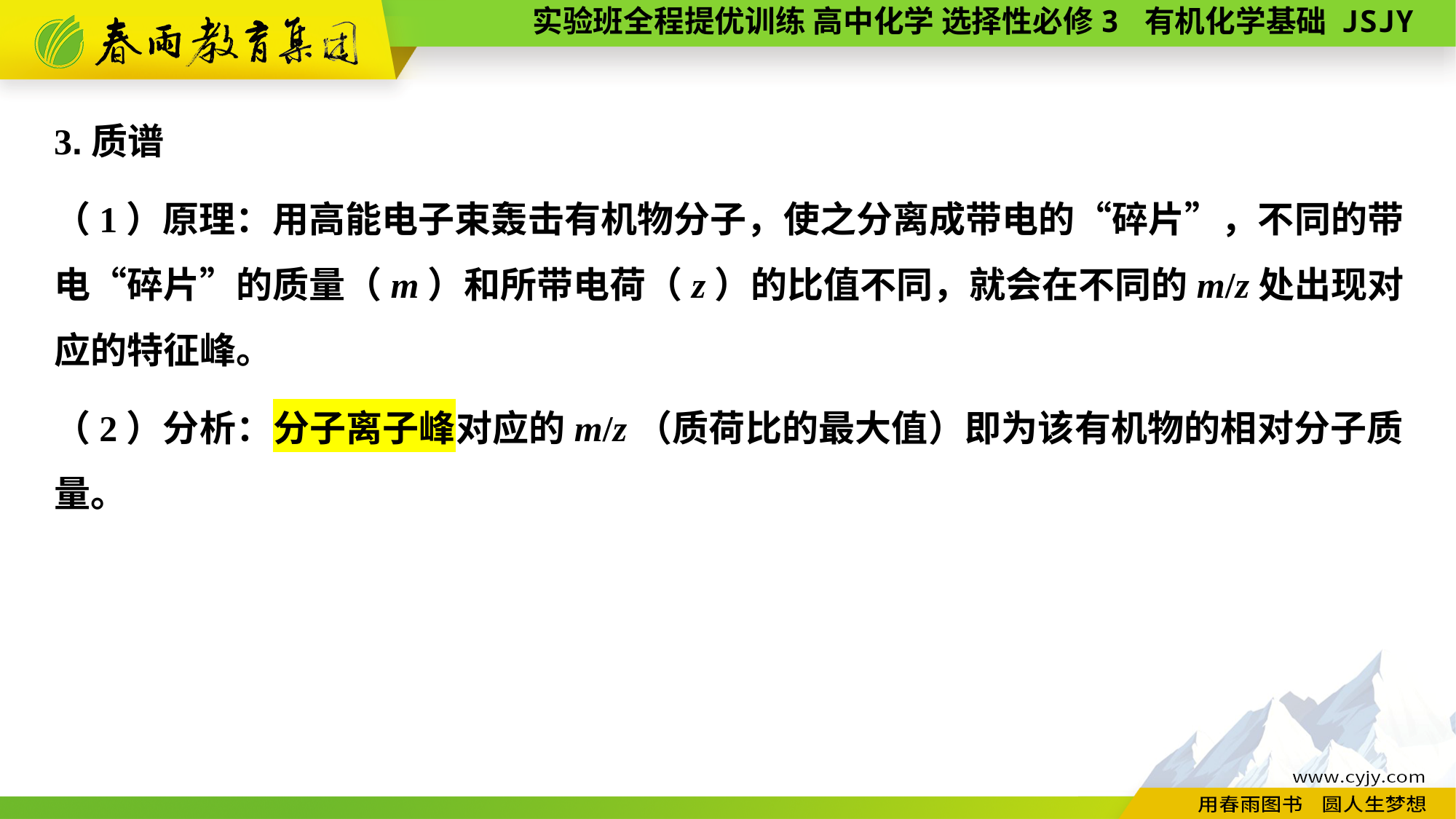

3.质谱
（1）原理：用高能电子束轰击有机物分子，使之分离成带电的“碎片”，不同的带电“碎片”的质量（m）和所带电荷（z）的比值不同，就会在不同的m/z处出现对应的特征峰。
（2）分析：分子离子峰对应的m/z（质荷比的最大值）即为该有机物的相对分子质量。